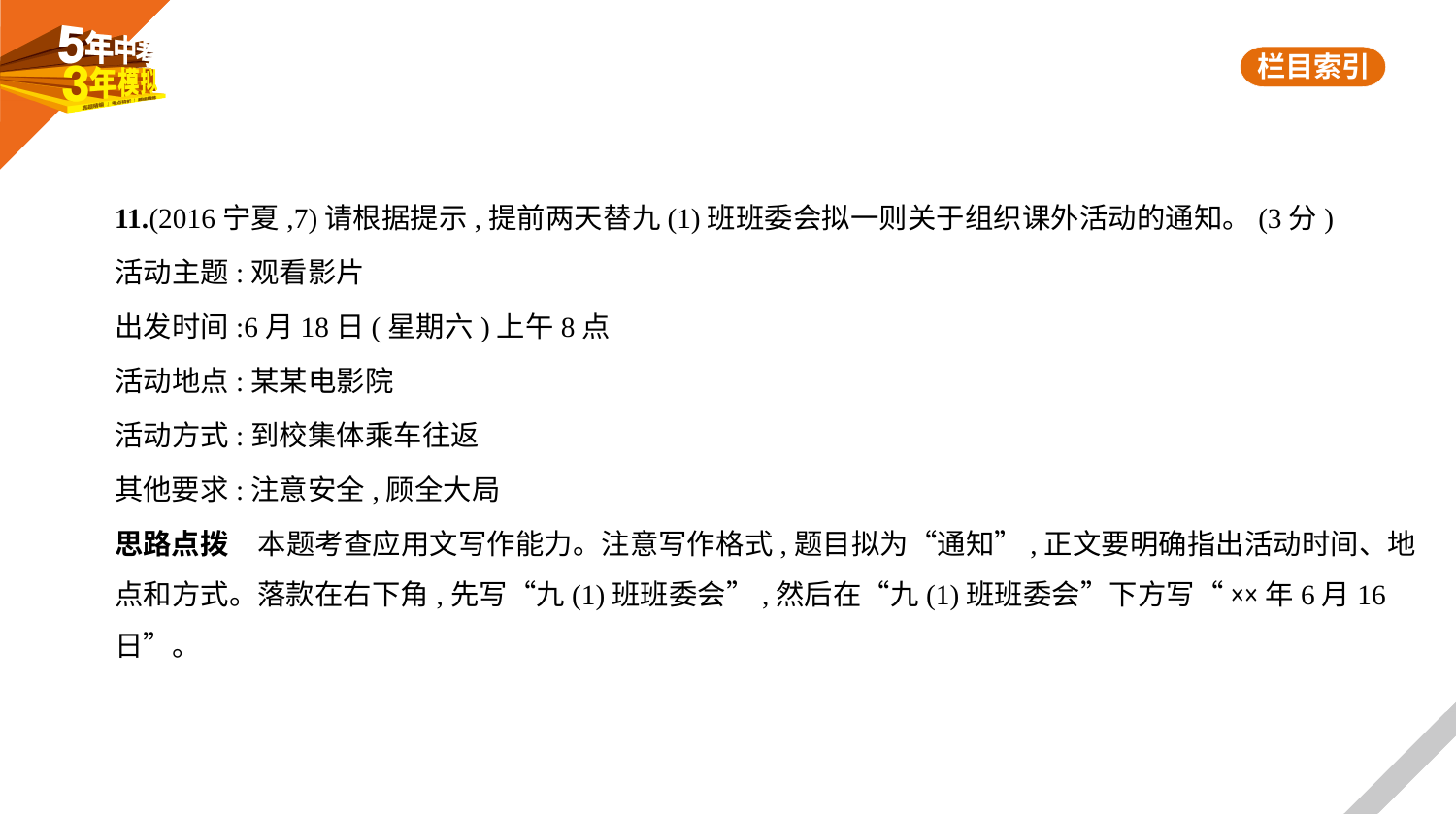

11.(2016宁夏,7)请根据提示,提前两天替九(1)班班委会拟一则关于组织课外活动的通知。(3分)
活动主题:观看影片
出发时间:6月18日(星期六)上午8点
活动地点:某某电影院
活动方式:到校集体乘车往返
其他要求:注意安全,顾全大局
思路点拨　本题考查应用文写作能力。注意写作格式,题目拟为“通知”,正文要明确指出活动时间、地
点和方式。落款在右下角,先写“九(1)班班委会”,然后在“九(1)班班委会”下方写“××年6月16日”。